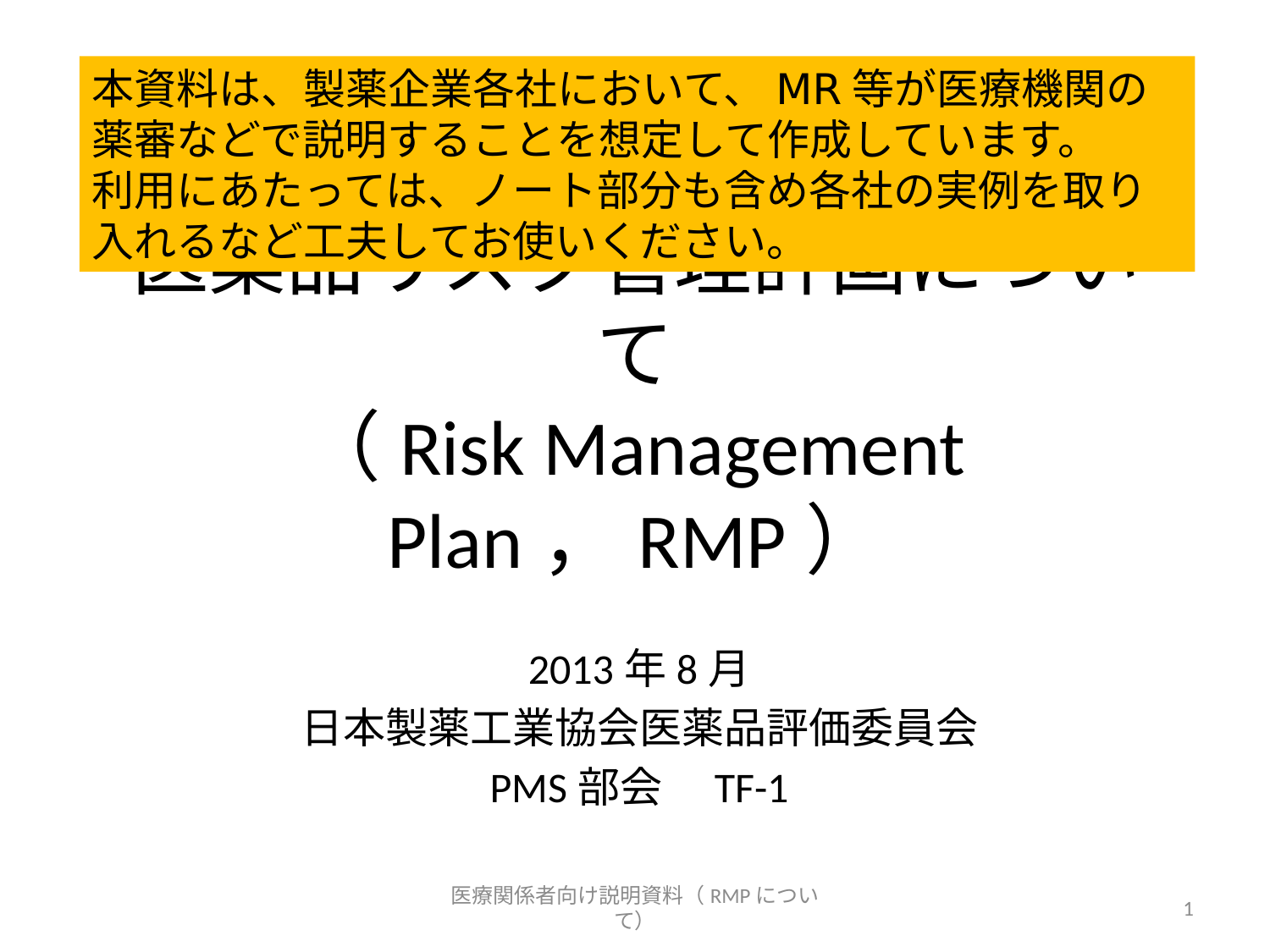

本資料は、製薬企業各社において、MR等が医療機関の薬審などで説明することを想定して作成しています。
利用にあたっては、ノート部分も含め各社の実例を取り入れるなど工夫してお使いください。
# 医薬品リスク管理計画について （Risk Management Plan，RMP）
2013年8月
日本製薬工業協会医薬品評価委員会
PMS部会　TF-1
医療関係者向け説明資料（RMPについて）
1